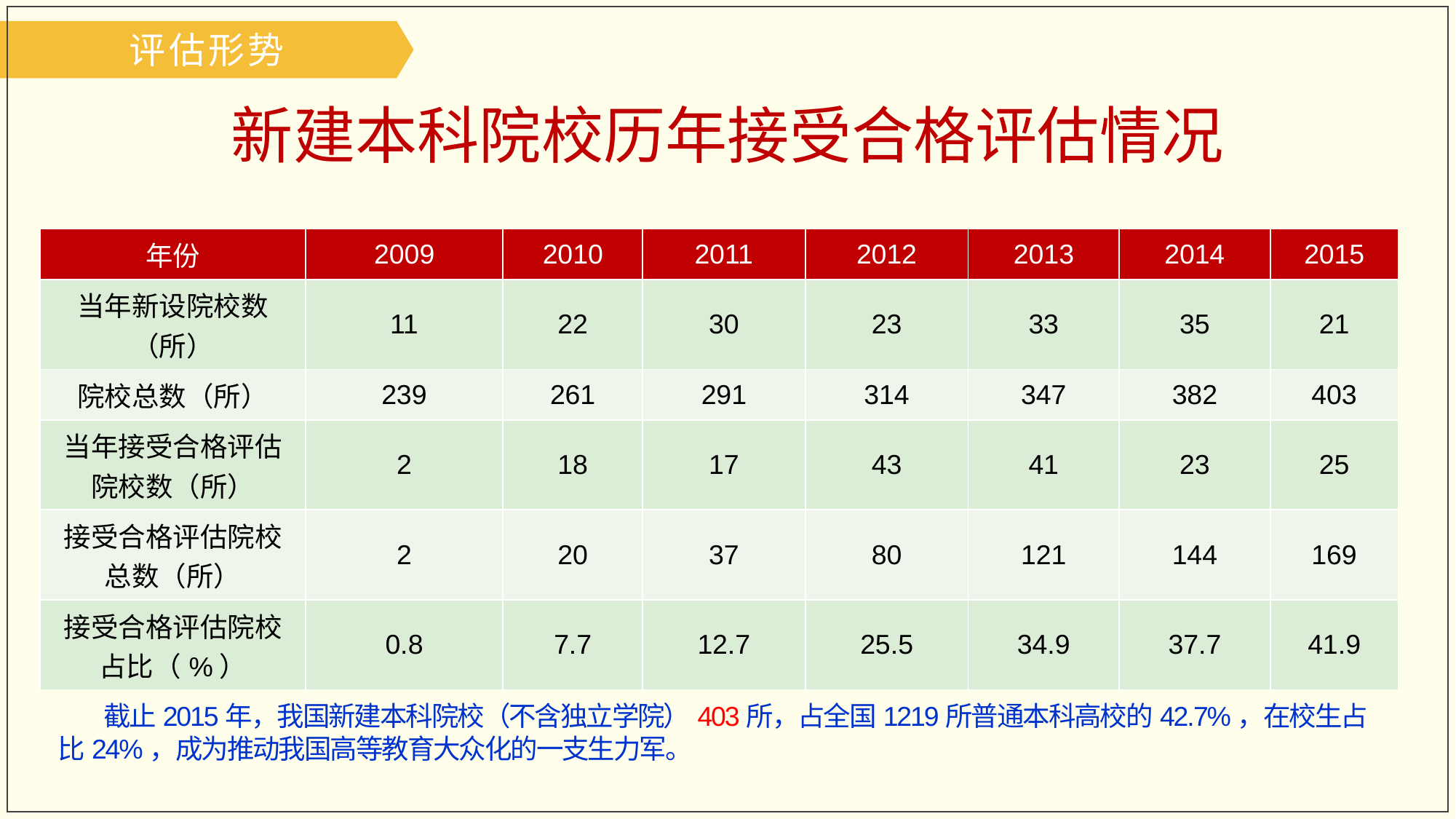

评估形势

# 新建本科院校历年接受合格评估情况
| 年份 | 2009 | 2010 | 2011 | 2012 | 2013 | 2014 | 2015 |
| --- | --- | --- | --- | --- | --- | --- | --- |
| 当年新设院校数（所） | 11 | 22 | 30 | 23 | 33 | 35 | 21 |
| 院校总数（所） | 239 | 261 | 291 | 314 | 347 | 382 | 403 |
| 当年接受合格评估院校数（所） | 2 | 18 | 17 | 43 | 41 | 23 | 25 |
| 接受合格评估院校总数（所） | 2 | 20 | 37 | 80 | 121 | 144 | 169 |
| 接受合格评估院校占比（%） | 0.8 | 7.7 | 12.7 | 25.5 | 34.9 | 37.7 | 41.9 |
        截止2015年，我国新建本科院校（不含独立学院）403所，占全国1219所普通本科高校的42.7%，在校生占比24%，成为推动我国高等教育大众化的一支生力军。